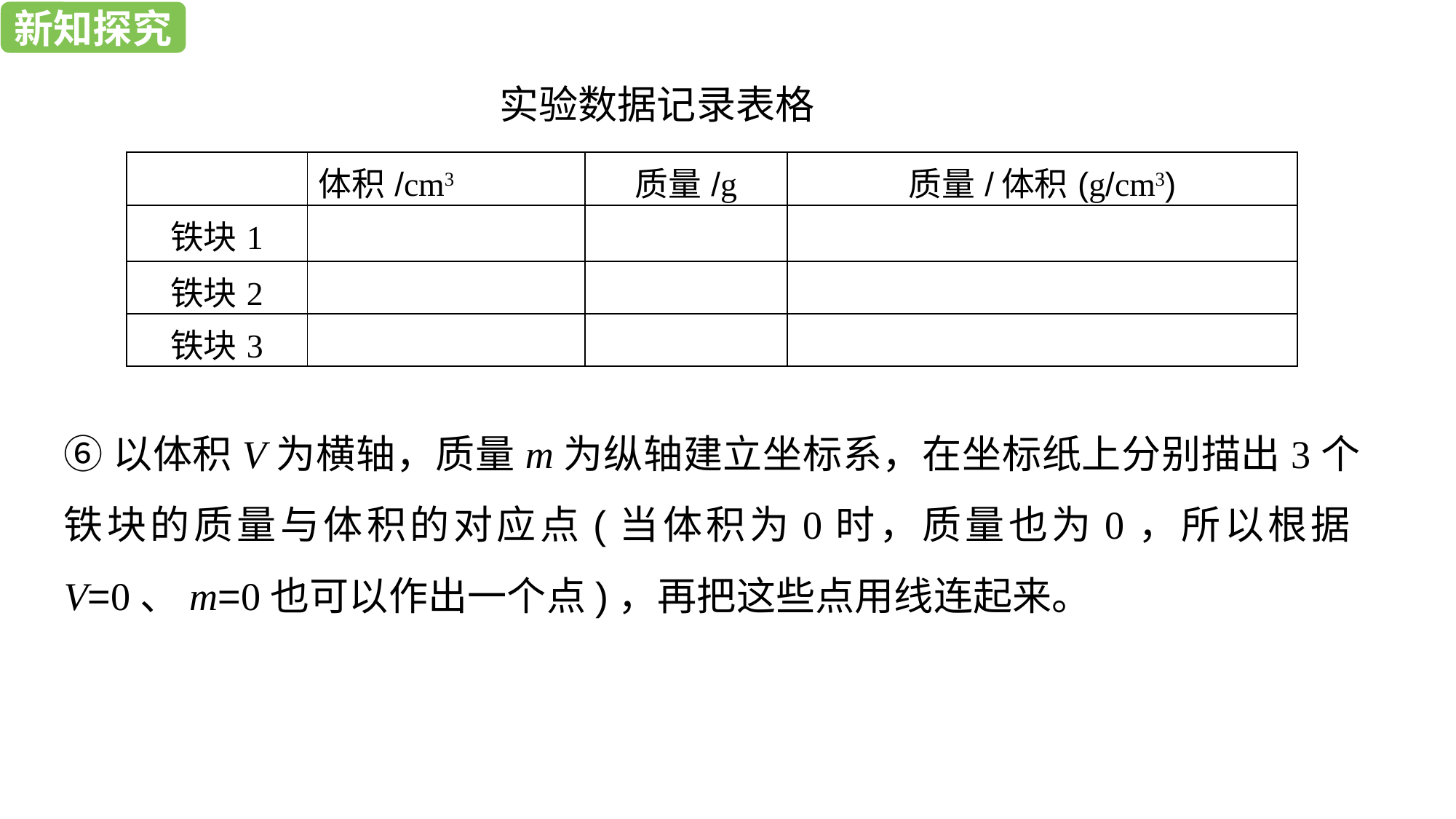

新知探究
新知探究
实验数据记录表格
|  | 体积/cm3 | 质量/g | 质量/体积(g/cm3) |
| --- | --- | --- | --- |
| 铁块1 |  |  |  |
| 铁块2 |  |  |  |
| 铁块3 |  |  |  |
⑥以体积V为横轴，质量m为纵轴建立坐标系，在坐标纸上分别描出3个铁块的质量与体积的对应点(当体积为0时，质量也为0，所以根据V=0、m=0也可以作出一个点)，再把这些点用线连起来。